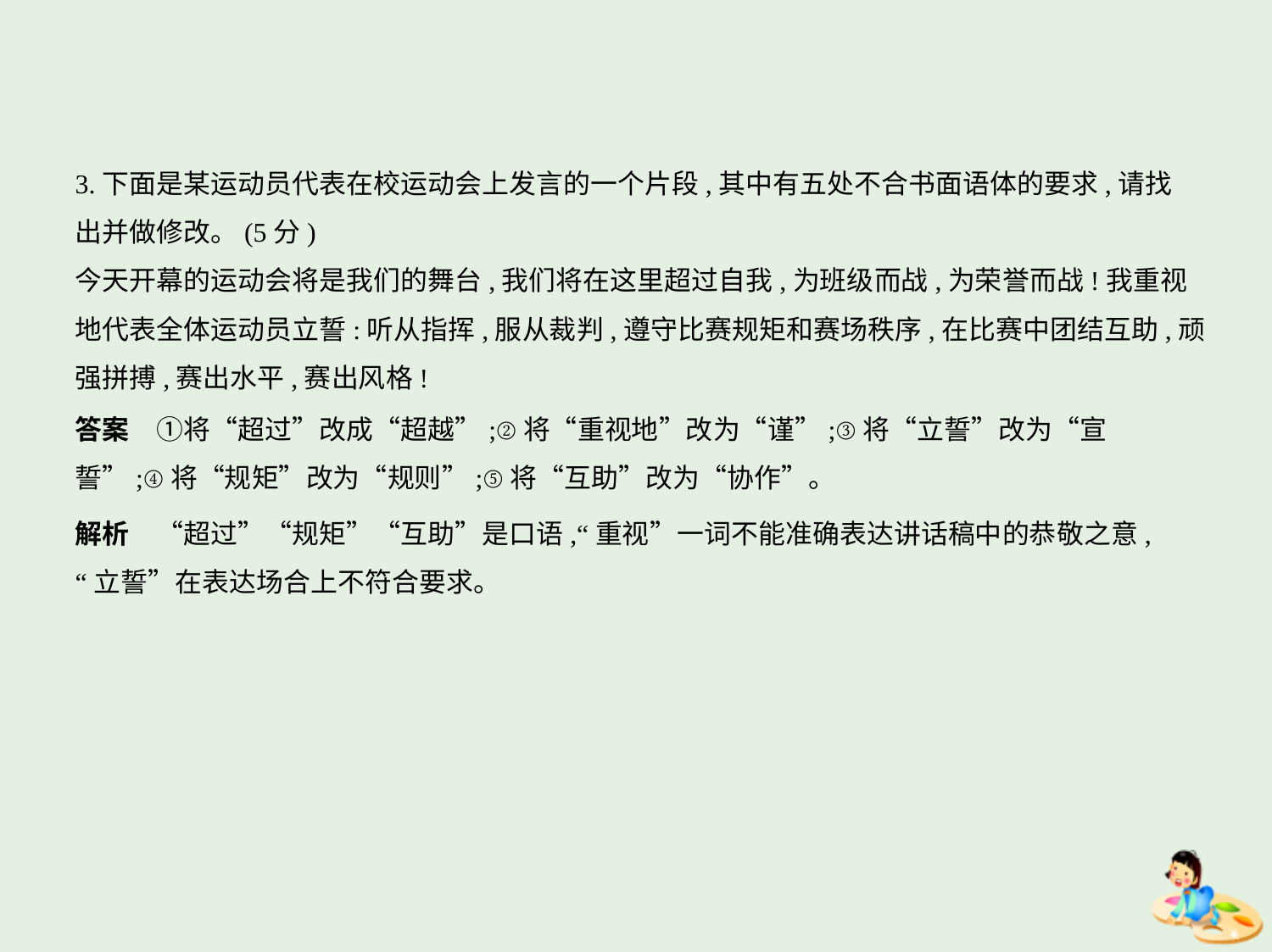

3.下面是某运动员代表在校运动会上发言的一个片段,其中有五处不合书面语体的要求,请找
出并做修改。(5分)
今天开幕的运动会将是我们的舞台,我们将在这里超过自我,为班级而战,为荣誉而战!我重视
地代表全体运动员立誓:听从指挥,服从裁判,遵守比赛规矩和赛场秩序,在比赛中团结互助,顽
强拼搏,赛出水平,赛出风格!
答案　①将“超过”改成“超越”;②将“重视地”改为“谨”;③将“立誓”改为“宣
誓”;④将“规矩”改为“规则”;⑤将“互助”改为“协作”。
解析　“超过”“规矩”“互助”是口语,“重视”一词不能准确表达讲话稿中的恭敬之意,
“立誓”在表达场合上不符合要求。